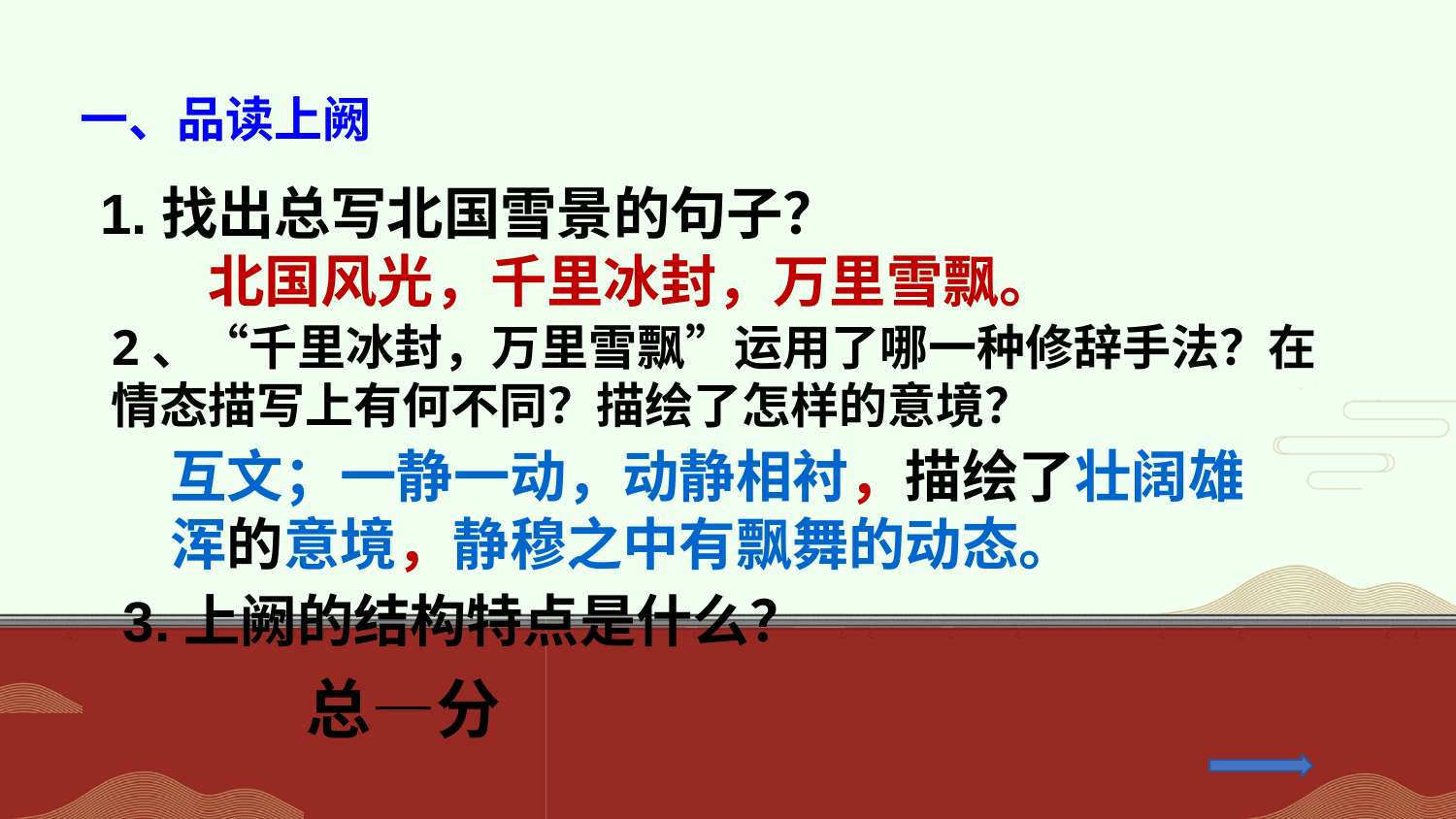

一、品读上阙
1.找出总写北国雪景的句子？
北国风光，千里冰封，万里雪飘。
2、“千里冰封，万里雪飘”运用了哪一种修辞手法？在情态描写上有何不同？描绘了怎样的意境？
互文；一静一动，动静相衬，描绘了壮阔雄浑的意境，静穆之中有飘舞的动态。
3.上阙的结构特点是什么？
总—分